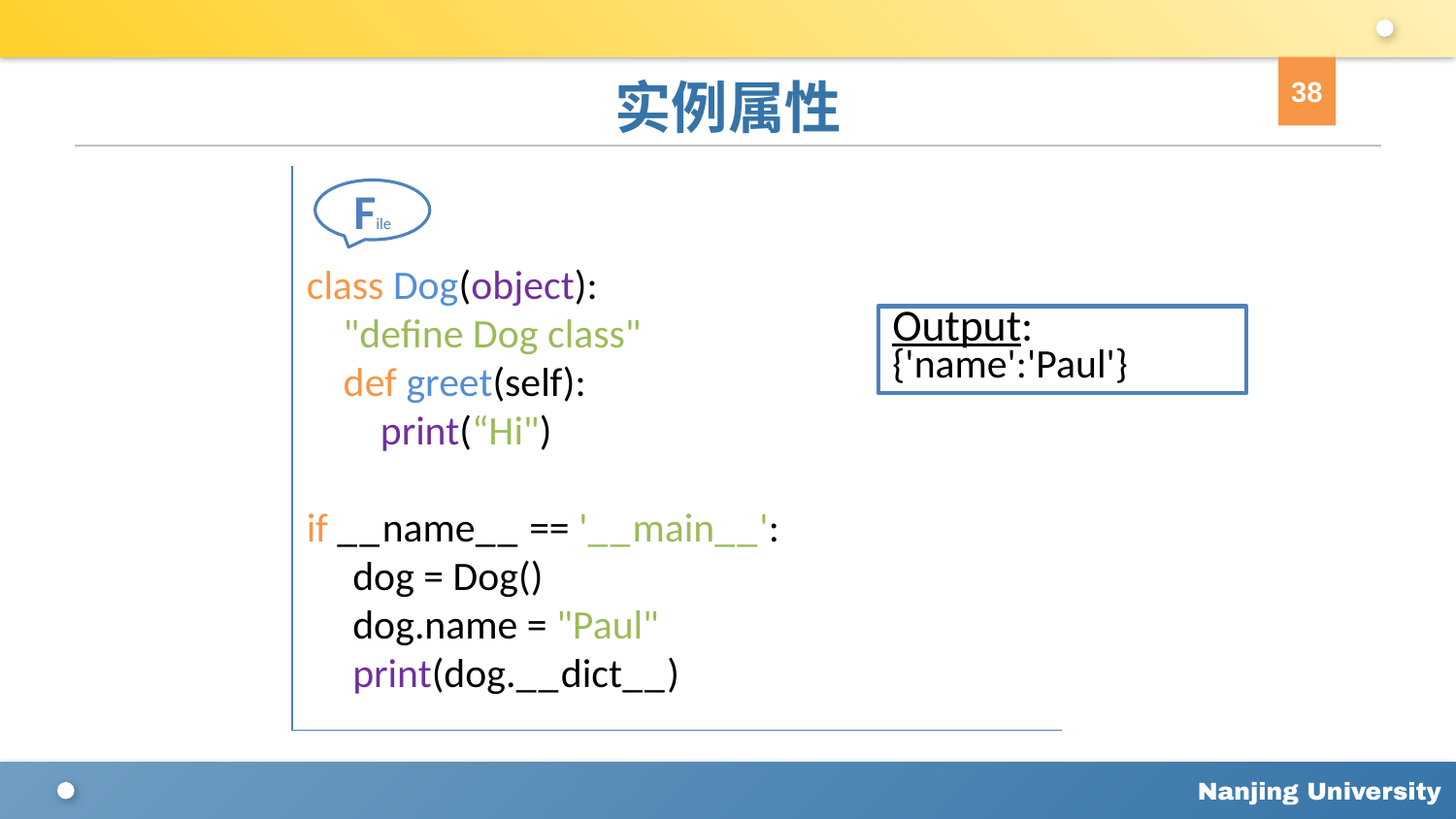

38
# 实例属性

class Dog(object):
    "define Dog class"
    def greet(self):
        print(“Hi")

if __name__ == '__main__':
     dog = Dog()
     dog.name = "Paul"
     print(dog.__dict__)

File
Output:
{'name':'Paul'}